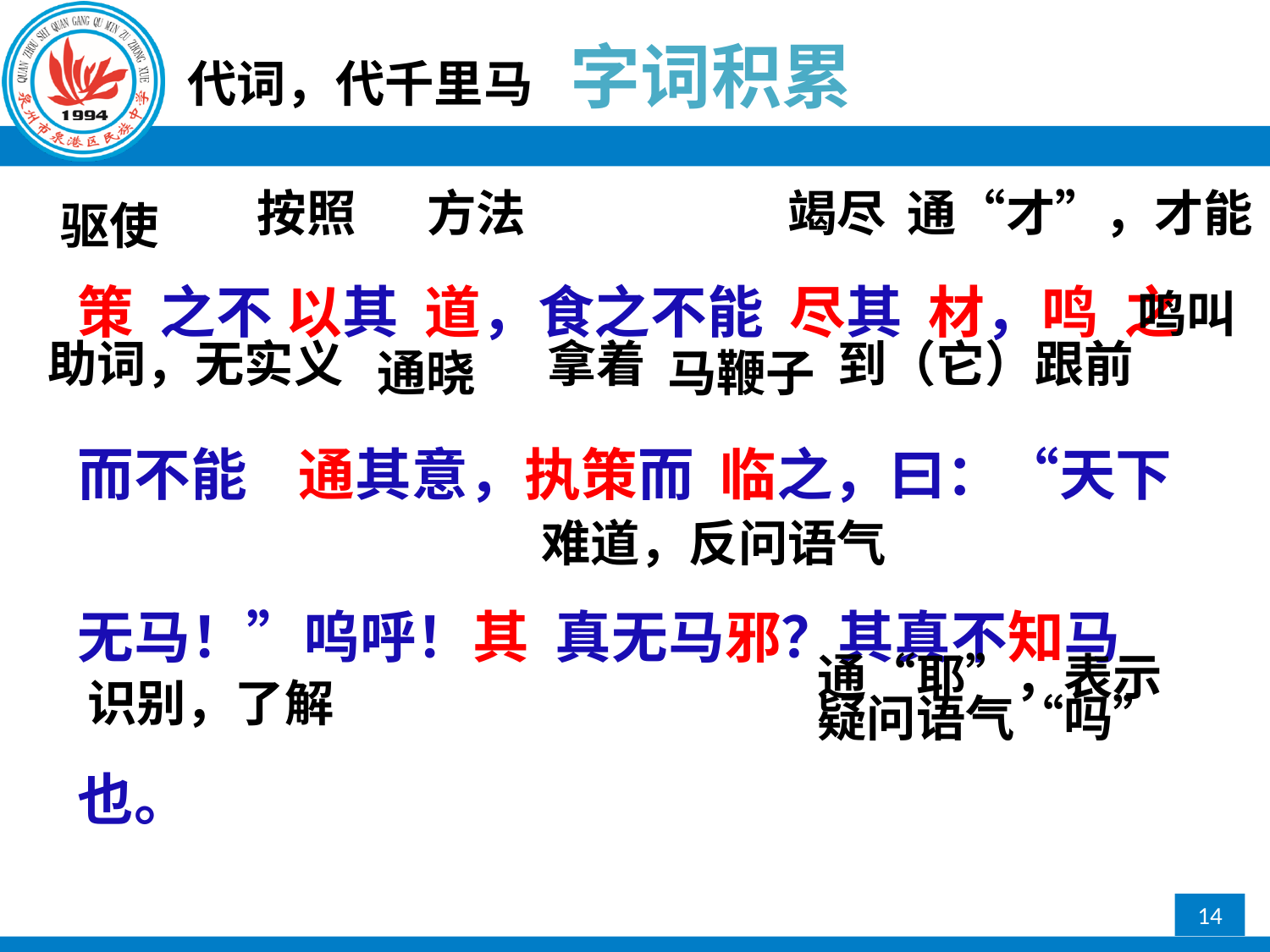

字词积累
代词，代千里马
策  之不 以其  道，食之不能  尽其  材，鸣  之而不能    通其意，执策而  临之，曰：“天下无马！”呜呼！其  真无马邪？其真不知马也。
按照
方法
竭尽
通“才”，才能
驱使
鸣叫
助词，无实义
拿着
到（它）跟前
通晓
马鞭子
难道，反问语气
通“耶”，表示疑问语气“吗”
识别，了解